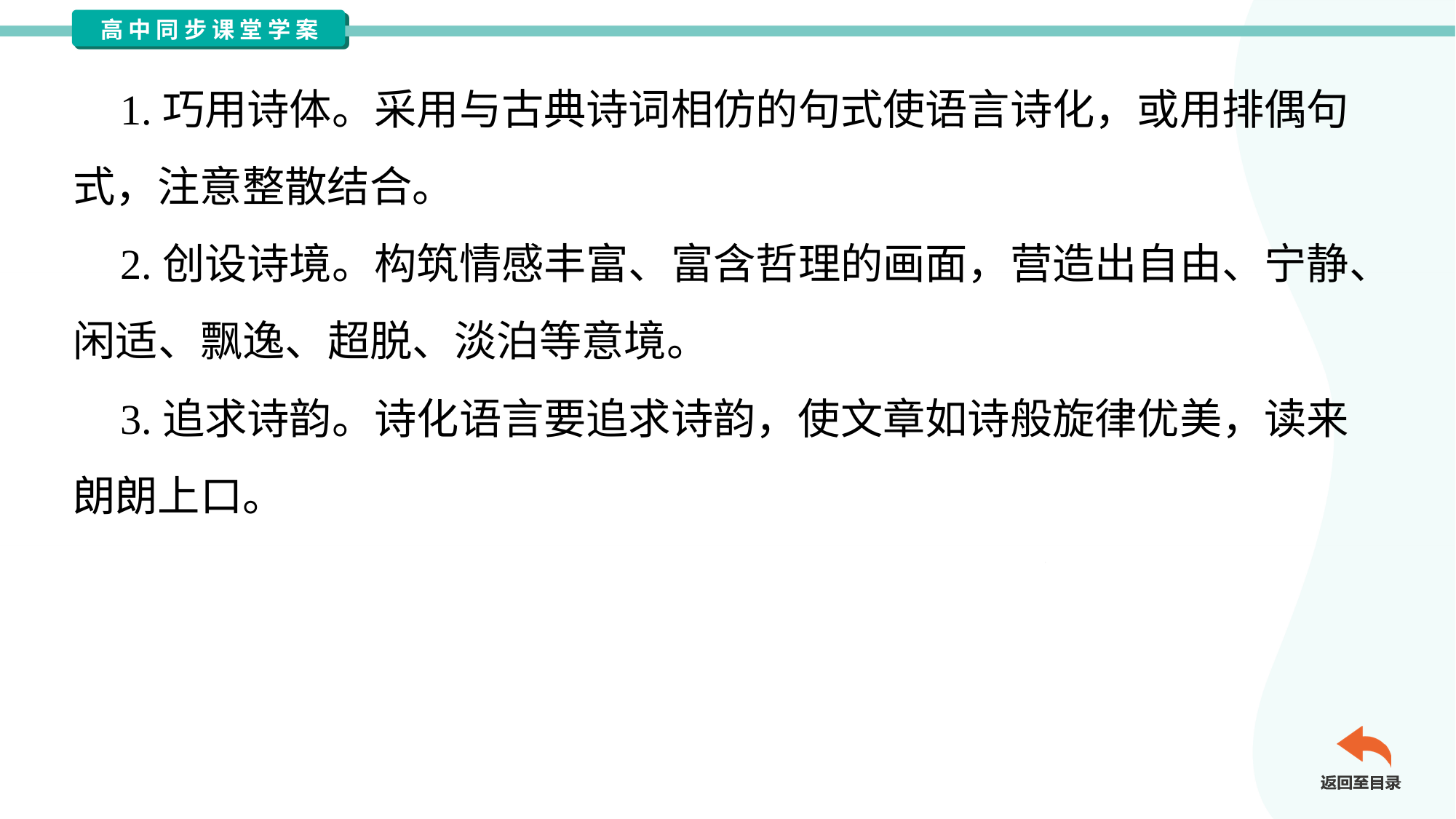

1.巧用诗体。采用与古典诗词相仿的句式使语言诗化，或用排偶句
式，注意整散结合。
    2.创设诗境。构筑情感丰富、富含哲理的画面，营造出自由、宁静、
闲适、飘逸、超脱、淡泊等意境。
    3.追求诗韵。诗化语言要追求诗韵，使文章如诗般旋律优美，读来
朗朗上口。